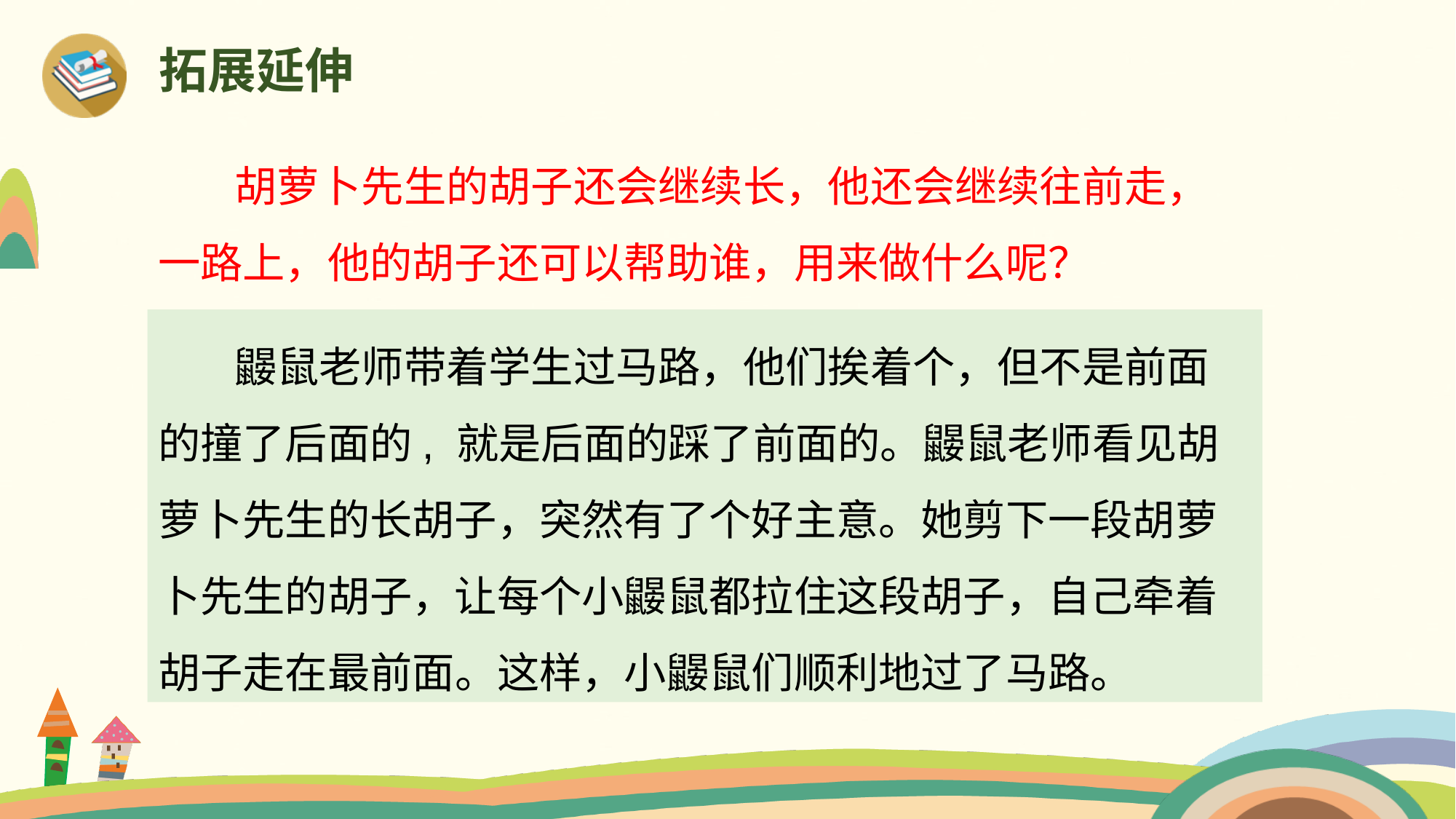

拓展延伸
       胡萝卜先生的胡子还会继续长，他还会继续往前走，一路上，他的胡子还可以帮助谁，用来做什么呢？
       鼹鼠老师带着学生过马路，他们挨着个，但不是前面的撞了后面的, 就是后面的踩了前面的。鼹鼠老师看见胡萝卜先生的长胡子，突然有了个好主意。她剪下一段胡萝卜先生的胡子，让每个小鼹鼠都拉住这段胡子，自己牵着胡子走在最前面。这样，小鼹鼠们顺利地过了马路。